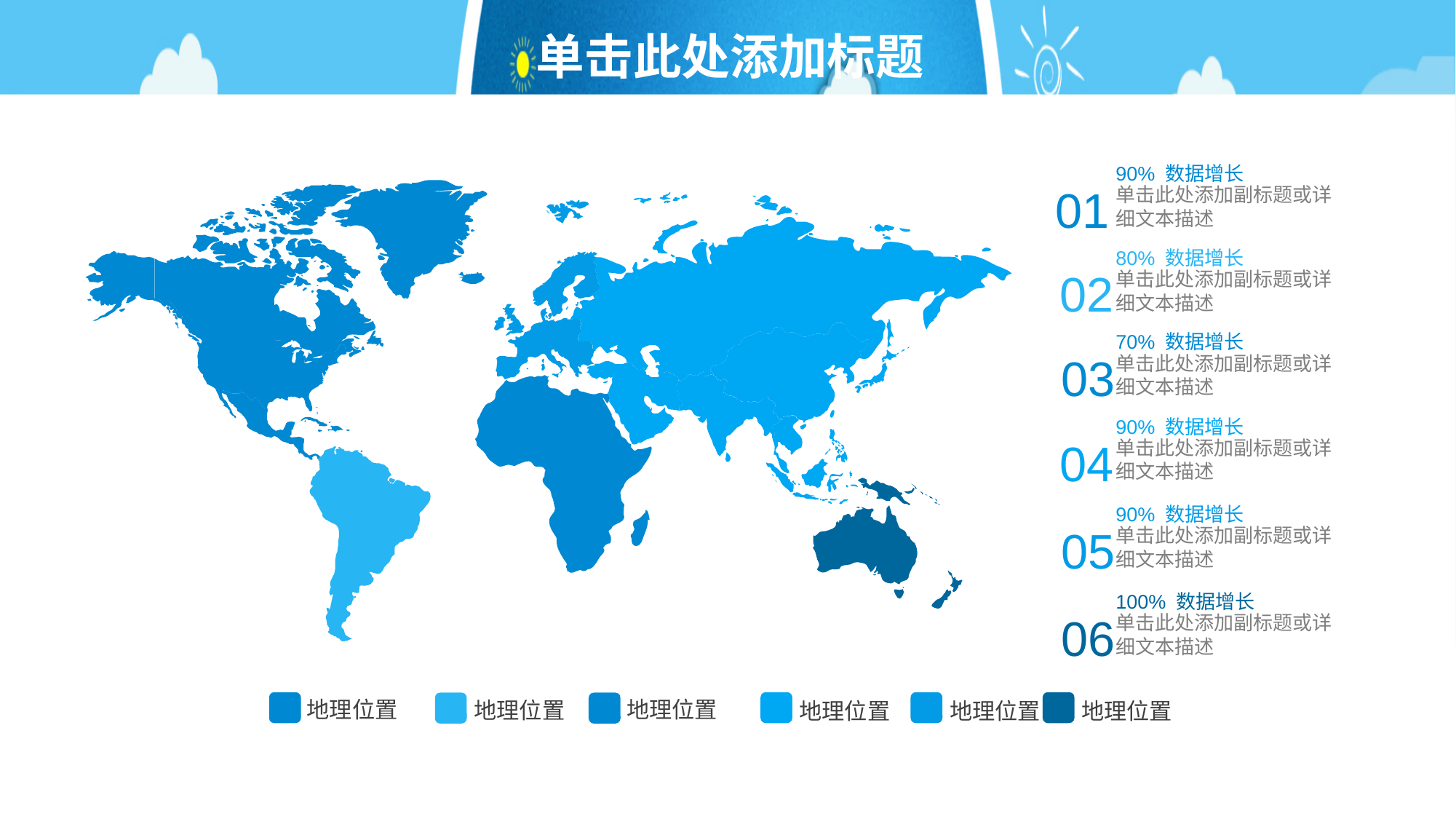

# 单击此处添加标题
90% 数据增长
01
单击此处添加副标题或详细文本描述

80% 数据增长
02
单击此处添加副标题或详细文本描述

70% 数据增长
03
单击此处添加副标题或详细文本描述

90% 数据增长
04
单击此处添加副标题或详细文本描述

90% 数据增长
05
单击此处添加副标题或详细文本描述
100% 数据增长
06
单击此处添加副标题或详细文本描述

地理位置

地理位置

地理位置

地理位置

地理位置

地理位置